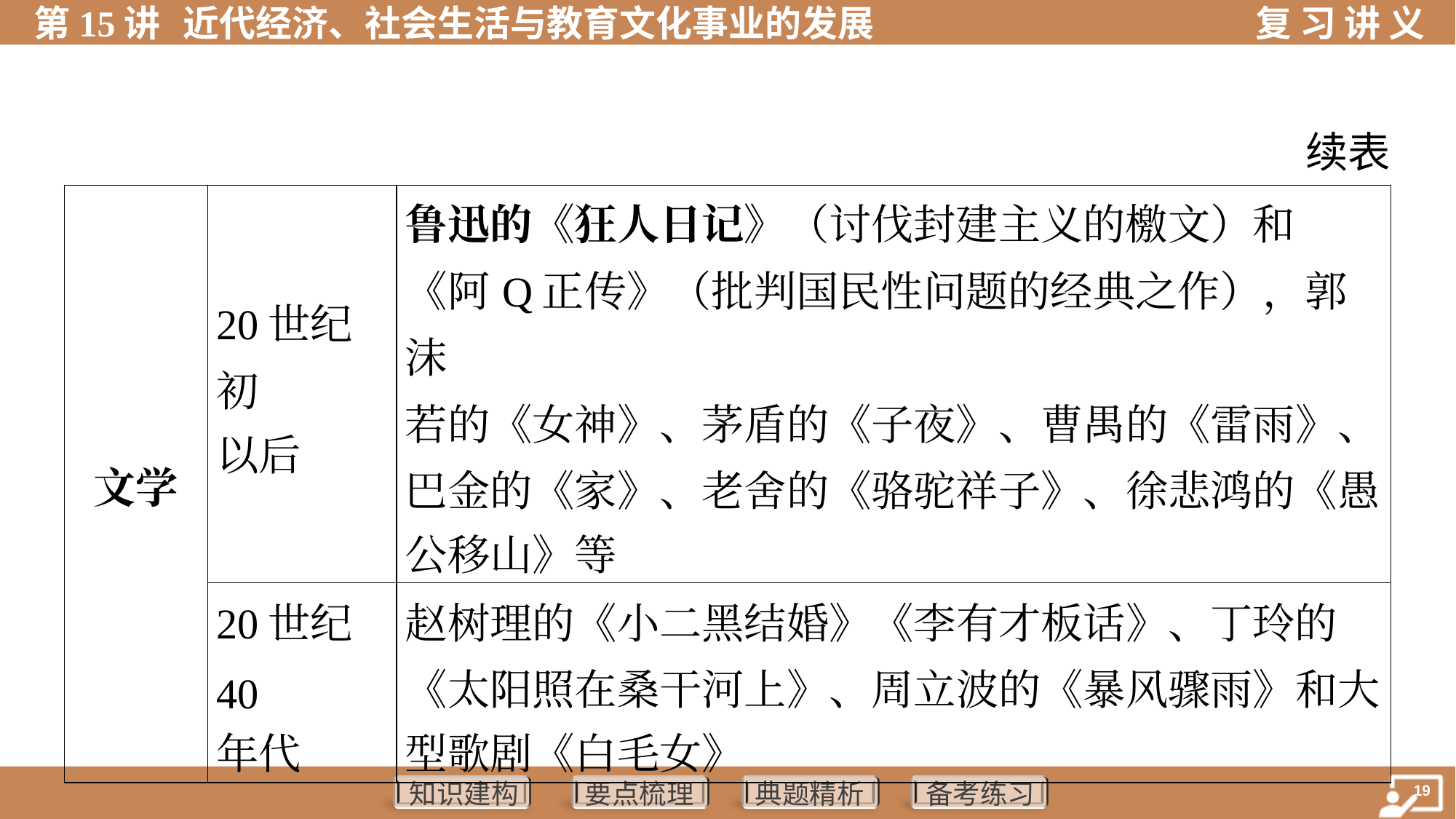

续表
| 文学 | 20世纪初 以后 | 鲁迅的《狂人日记》（讨伐封建主义的檄文）和 《阿Q正传》（批判国民性问题的经典之作），郭沫 若的《女神》、茅盾的《子夜》、曹禺的《雷雨》、 巴金的《家》、老舍的《骆驼祥子》、徐悲鸿的《愚 公移山》等 |  |
| --- | --- | --- | --- |
|  | 20世纪40 年代 | 赵树理的《小二黑结婚》《李有才板话》、丁玲的 《太阳照在桑干河上》、周立波的《暴风骤雨》和大 型歌剧《白毛女》 |  |